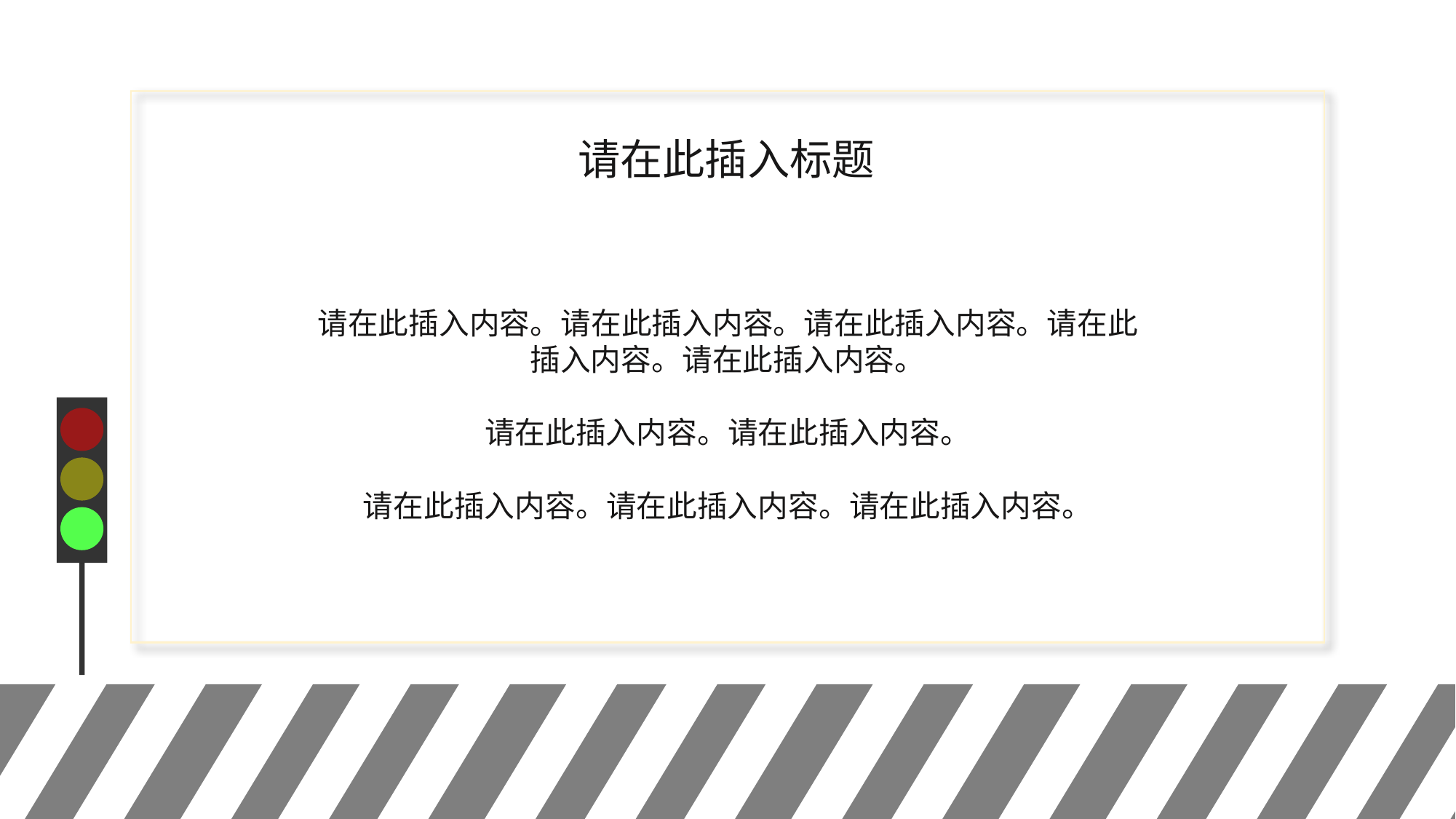

请在此插入标题
请在此插入内容。请在此插入内容。请在此插入内容。请在此插入内容。请在此插入内容。

请在此插入内容。请在此插入内容。

请在此插入内容。请在此插入内容。请在此插入内容。